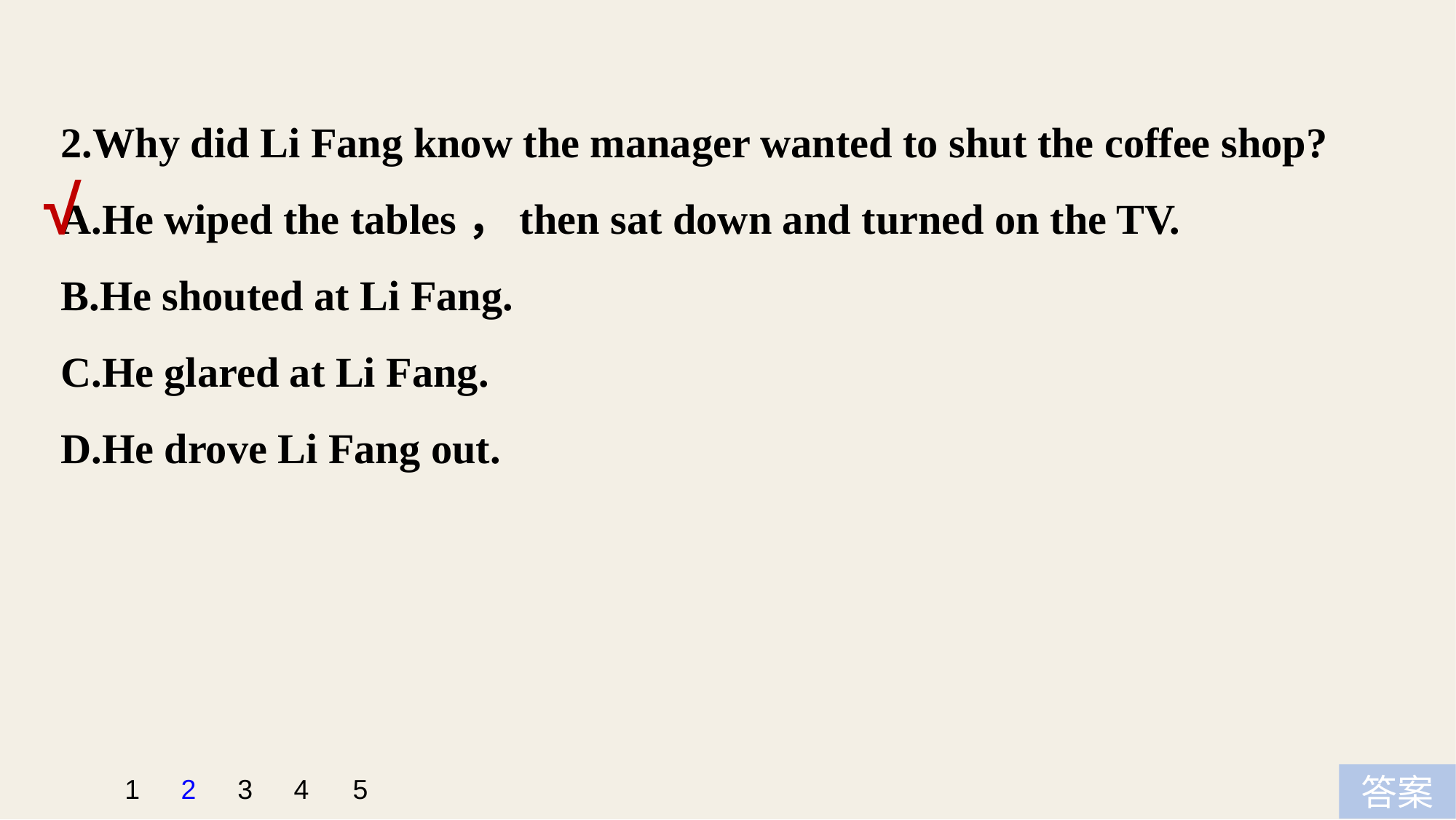

2.Why did Li Fang know the manager wanted to shut the coffee shop?
A.He wiped the tables，then sat down and turned on the TV.
B.He shouted at Li Fang.
C.He glared at Li Fang.
D.He drove Li Fang out.
√
5
1
2
3
4
答案